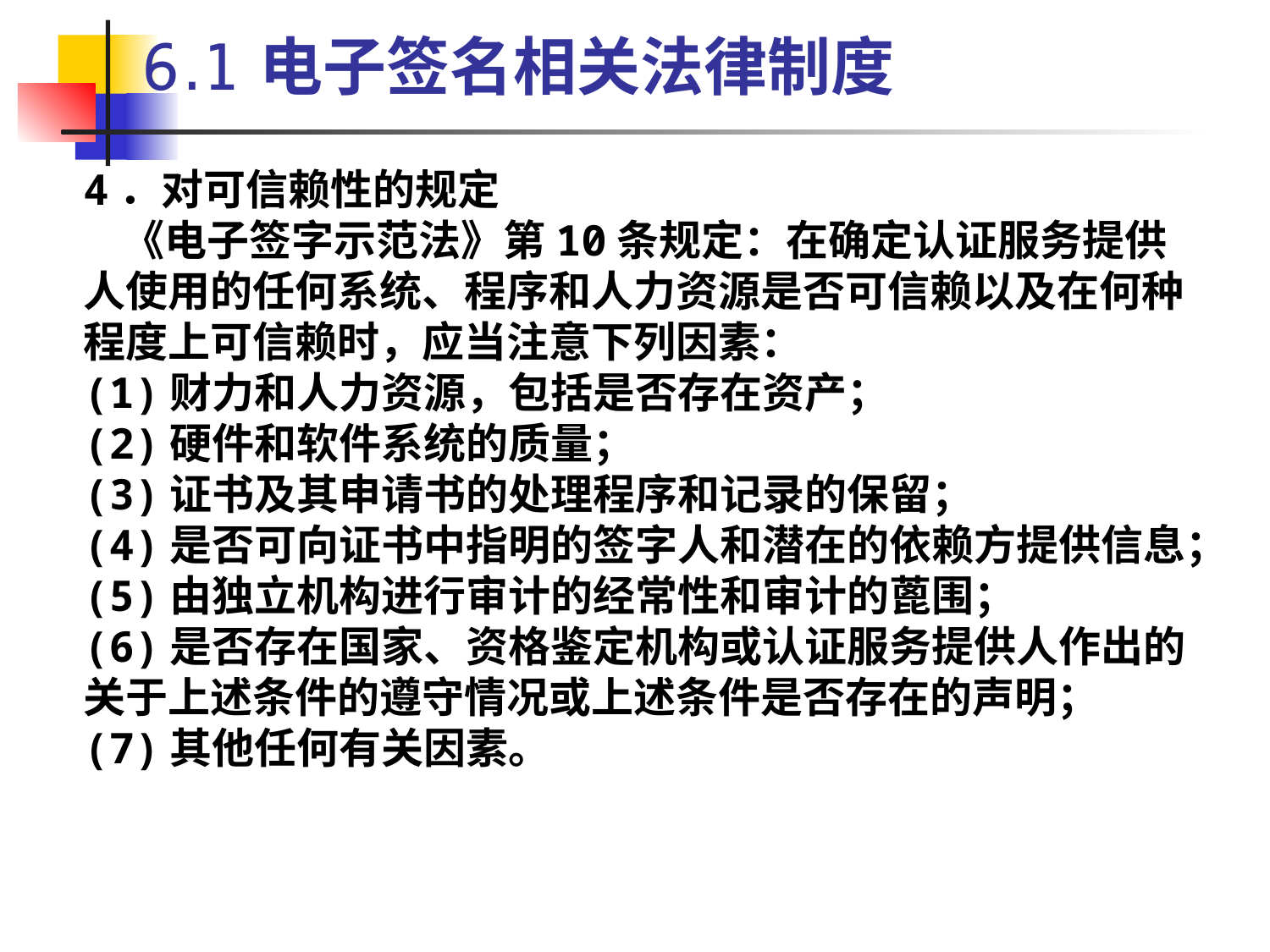

6.1电子签名相关法律制度
4．对可信赖性的规定
   《电子签字示范法》第10条规定：在确定认证服务提供人使用的任何系统、程序和人力资源是否可信赖以及在何种程度上可信赖时，应当注意下列因素：
(1)财力和人力资源，包括是否存在资产；
(2)硬件和软件系统的质量；
(3)证书及其申请书的处理程序和记录的保留；
(4)是否可向证书中指明的签字人和潜在的依赖方提供信息；
(5)由独立机构进行审计的经常性和审计的蓖围；
(6)是否存在国家、资格鉴定机构或认证服务提供人作出的关于上述条件的遵守情况或上述条件是否存在的声明；
(7)其他任何有关因素。